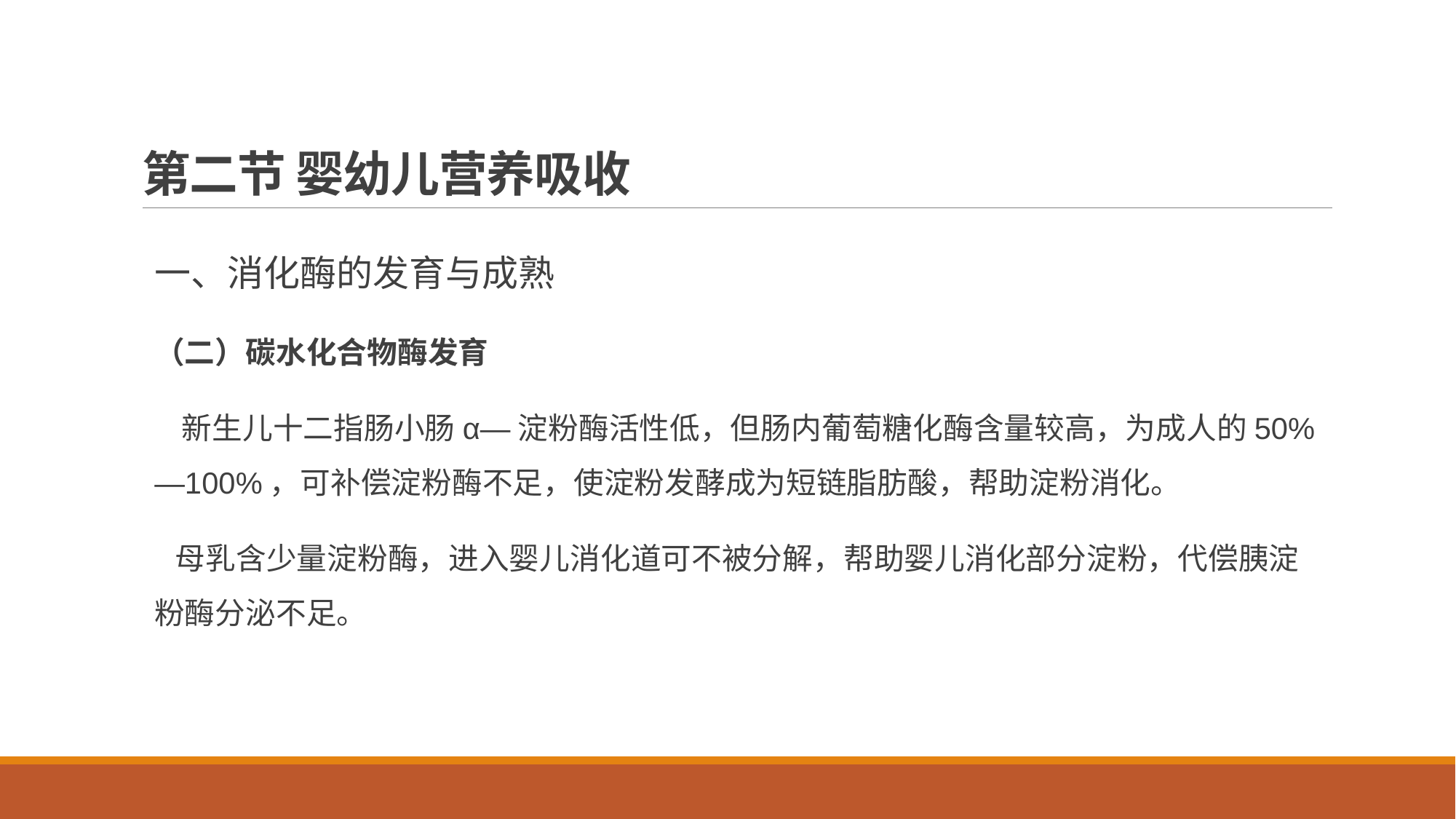

# 第二节 婴幼儿营养吸收
一、消化酶的发育与成熟
（二）碳水化合物酶发育
   新生儿十二指肠小肠α—淀粉酶活性低，但肠内葡萄糖化酶含量较高，为成人的50%—100%，可补偿淀粉酶不足，使淀粉发酵成为短链脂肪酸，帮助淀粉消化。
  母乳含少量淀粉酶，进入婴儿消化道可不被分解，帮助婴儿消化部分淀粉，代偿胰淀粉酶分泌不足。